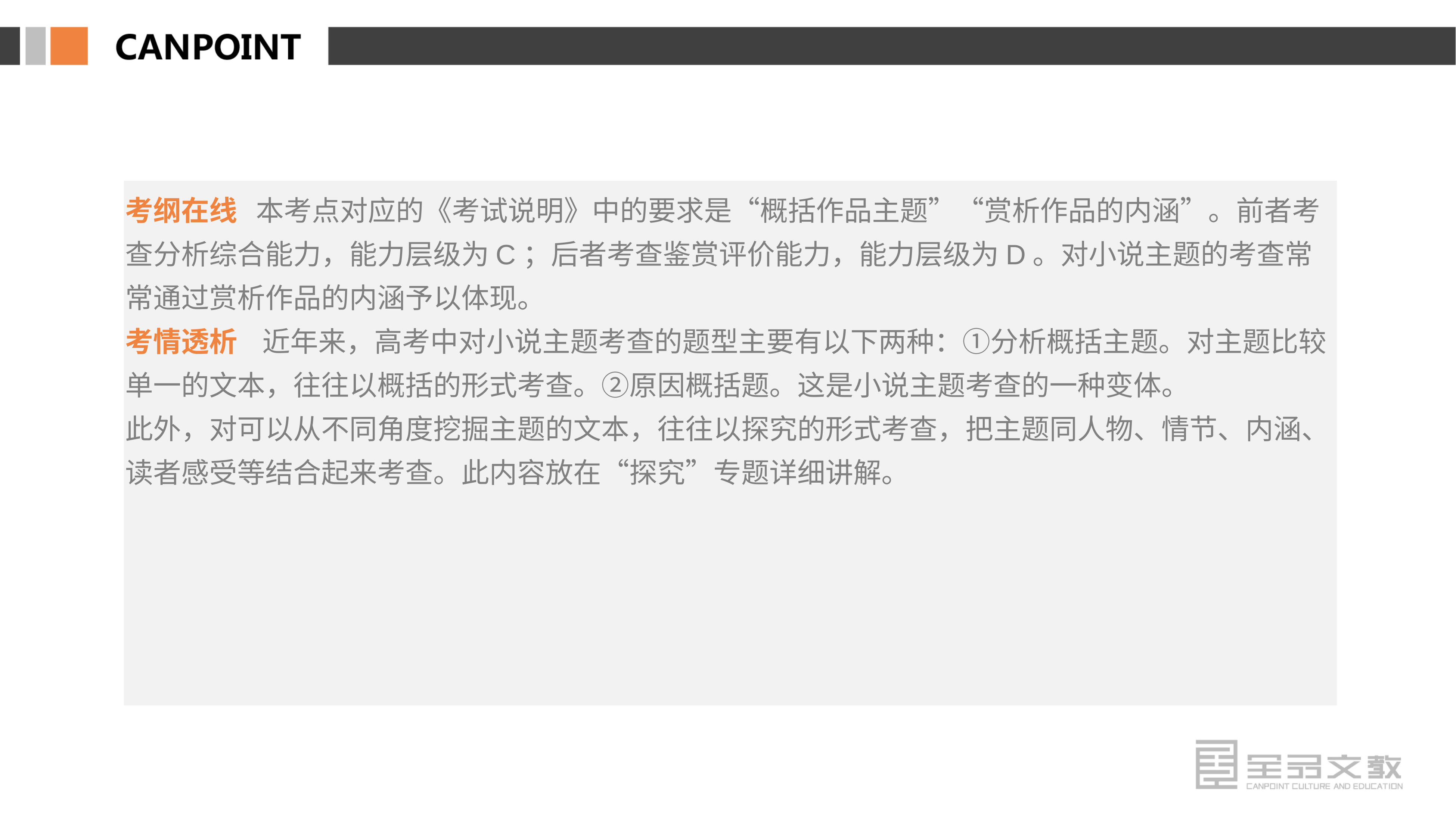

考纲在线   本考点对应的《考试说明》中的要求是“概括作品主题”“赏析作品的内涵”。前者考查分析综合能力，能力层级为C；后者考查鉴赏评价能力，能力层级为D。对小说主题的考查常常通过赏析作品的内涵予以体现。
考情透析    近年来，高考中对小说主题考查的题型主要有以下两种：①分析概括主题。对主题比较单一的文本，往往以概括的形式考查。②原因概括题。这是小说主题考查的一种变体。
此外，对可以从不同角度挖掘主题的文本，往往以探究的形式考查，把主题同人物、情节、内涵、读者感受等结合起来考查。此内容放在“探究”专题详细讲解。